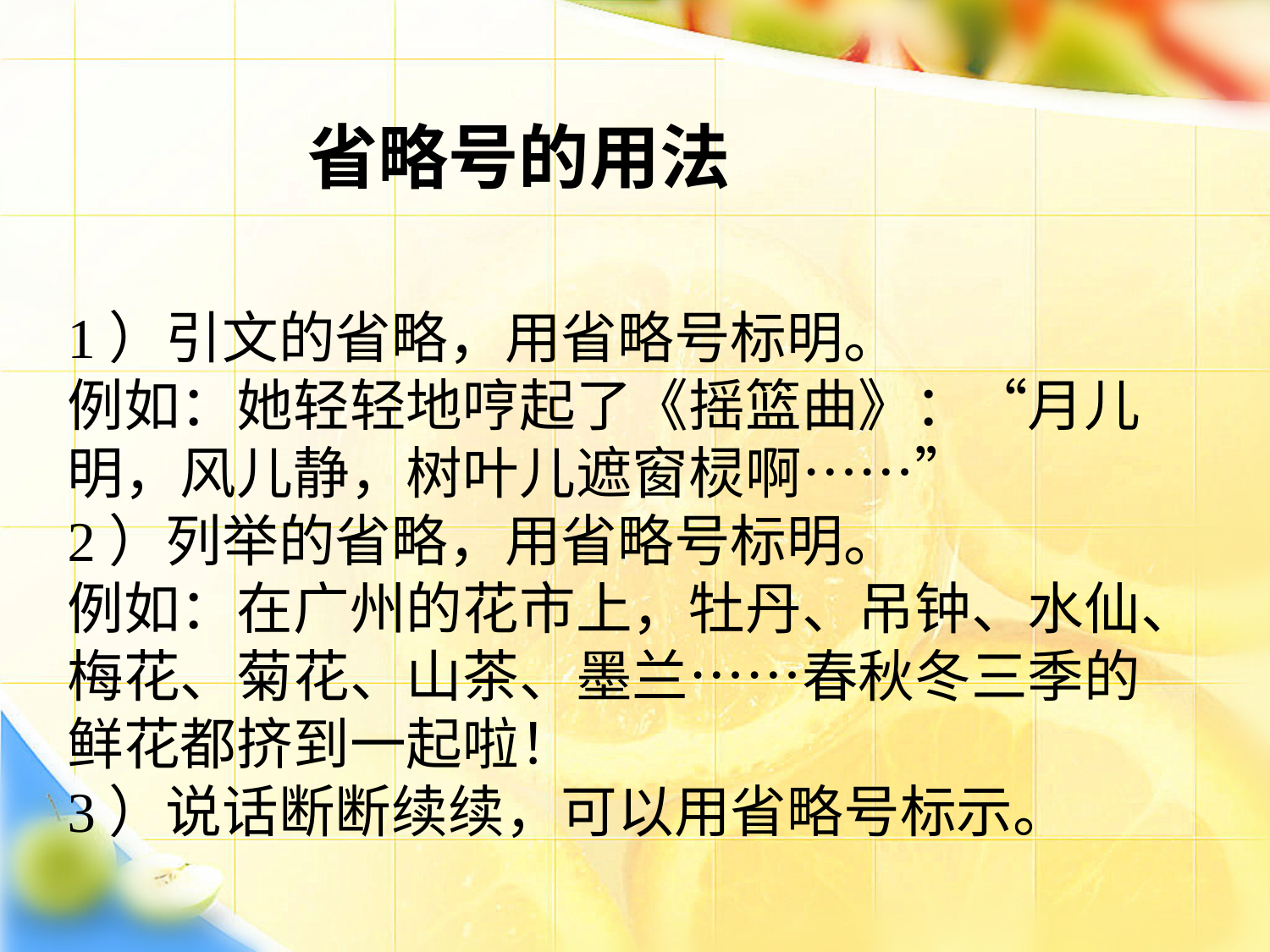

省略号的用法
1）引文的省略，用省略号标明。
例如：她轻轻地哼起了《摇篮曲》：“月儿明，风儿静，树叶儿遮窗棂啊……”
2）列举的省略，用省略号标明。
例如：在广州的花市上，牡丹、吊钟、水仙、梅花、菊花、山茶、墨兰……春秋冬三季的鲜花都挤到一起啦！
3）说话断断续续，可以用省略号标示。